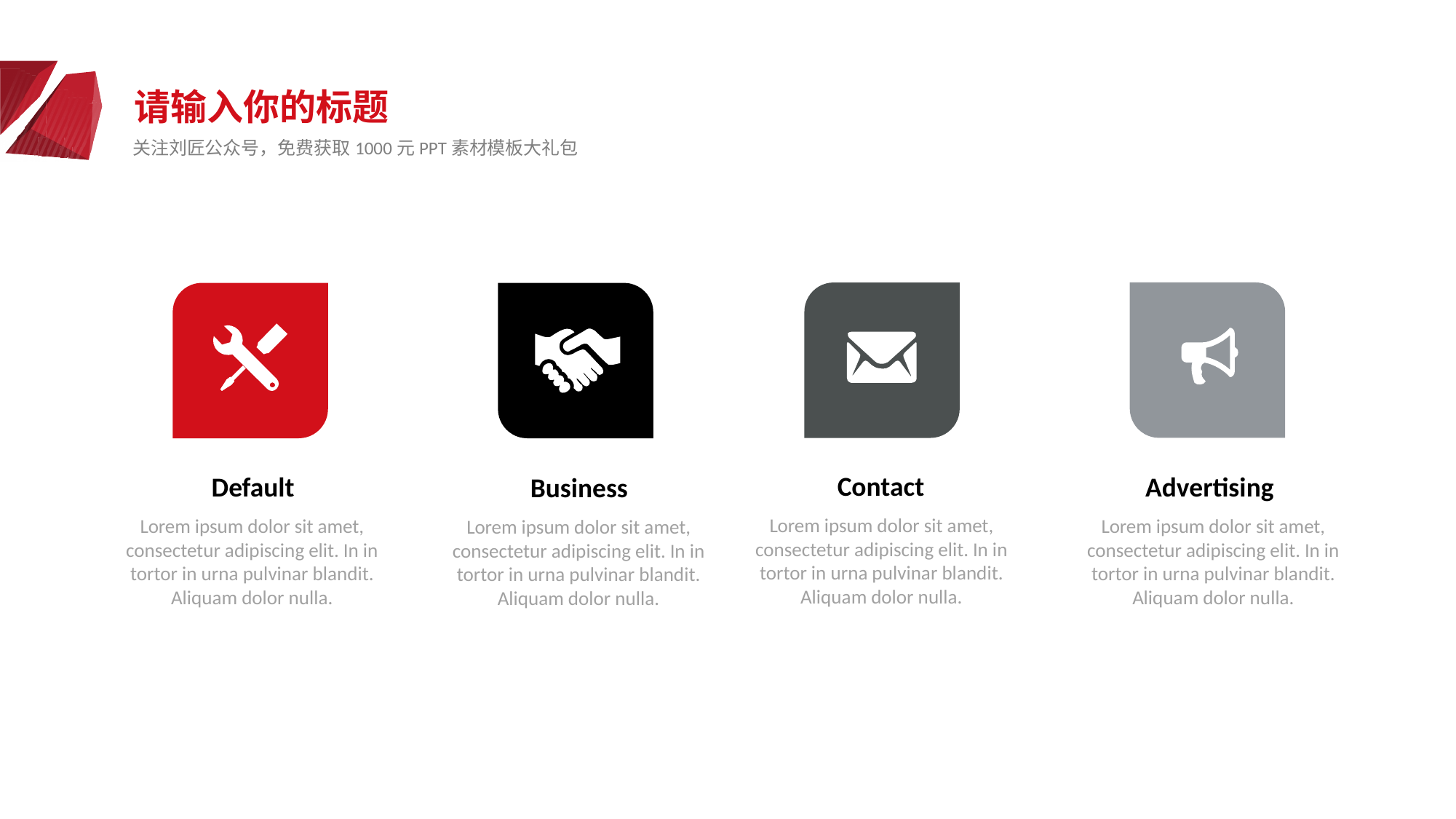

请输入你的标题
关注刘匠公众号，免费获取1000元PPT素材模板大礼包

Contact
Default
Advertising
Business
Lorem ipsum dolor sit amet, consectetur adipiscing elit. In in tortor in urna pulvinar blandit. Aliquam dolor nulla.
Lorem ipsum dolor sit amet, consectetur adipiscing elit. In in tortor in urna pulvinar blandit. Aliquam dolor nulla.
Lorem ipsum dolor sit amet, consectetur adipiscing elit. In in tortor in urna pulvinar blandit. Aliquam dolor nulla.
Lorem ipsum dolor sit amet, consectetur adipiscing elit. In in tortor in urna pulvinar blandit. Aliquam dolor nulla.